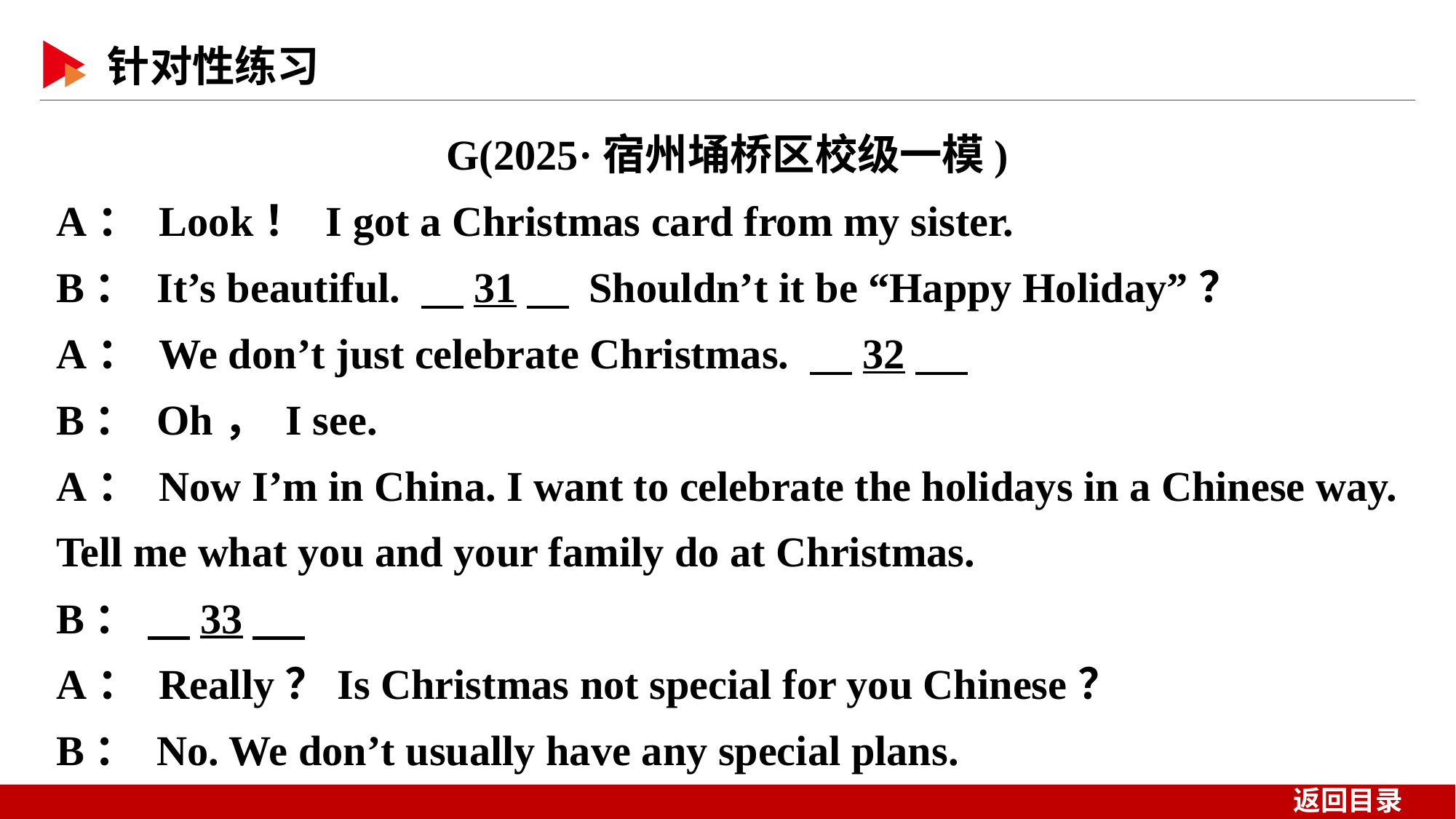

G(2025·宿州埇桥区校级一模)
A： Look！ I got a Christmas card from my sister.
B： It’s beautiful. 　31　 Shouldn’t it be “Happy Holiday”？
A： We don’t just celebrate Christmas. 　32
B： Oh， I see.
A： Now I’m in China. I want to celebrate the holidays in a Chinese way. Tell me what you and your family do at Christmas.
B： 　33
A： Really？Is Christmas not special for you Chinese？
B： No. We don’t usually have any special plans.